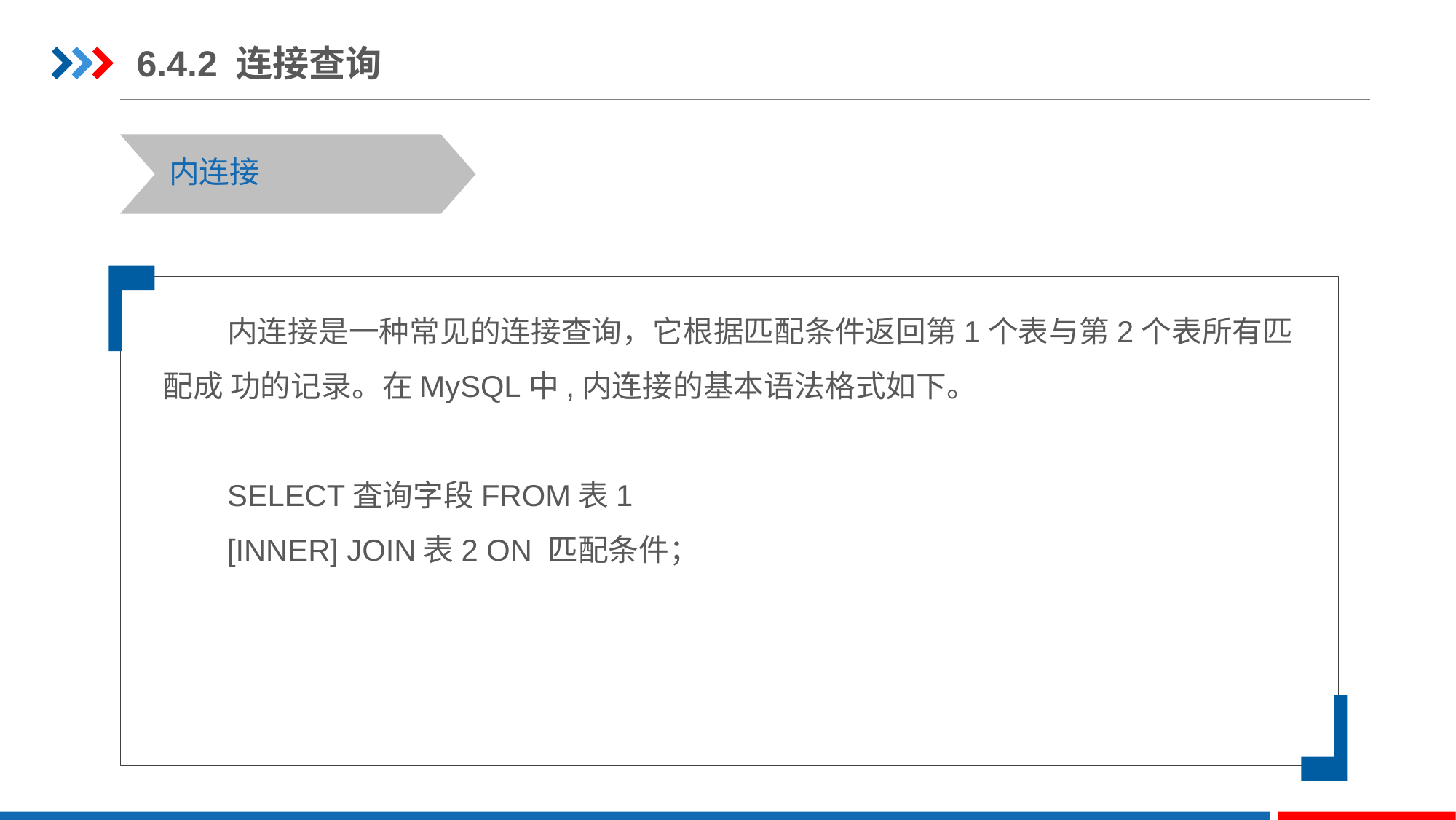

6.4.2 连接查询

内连接

内连接是一种常见的连接查询，它根据匹配条件返回第1个表与第2个表所有匹配成 功的记录。在MySQL中,内连接的基本语法格式如下。

SELECT査询字段FROM表1
[INNER] JOIN表2 ON 匹配条件；